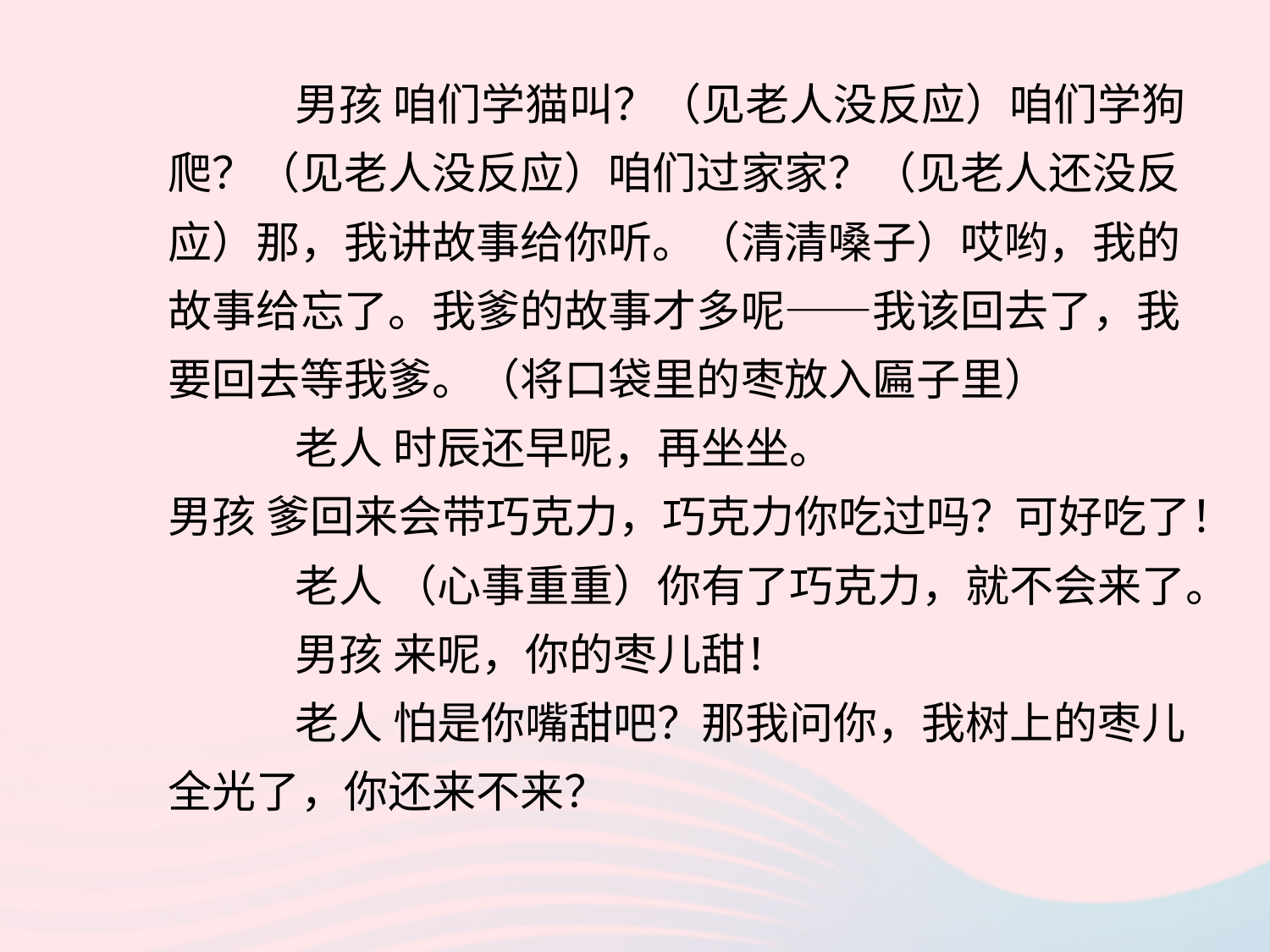

男孩 咱们学猫叫？（见老人没反应）咱们学狗爬？（见老人没反应）咱们过家家？（见老人还没反应）那，我讲故事给你听。（清清嗓子）哎哟，我的故事给忘了。我爹的故事才多呢——我该回去了，我要回去等我爹。（将口袋里的枣放入匾子里）
	老人 时辰还早呢，再坐坐。
男孩 爹回来会带巧克力，巧克力你吃过吗？可好吃了！
	老人 （心事重重）你有了巧克力，就不会来了。
	男孩 来呢，你的枣儿甜！
	老人 怕是你嘴甜吧？那我问你，我树上的枣儿全光了，你还来不来？